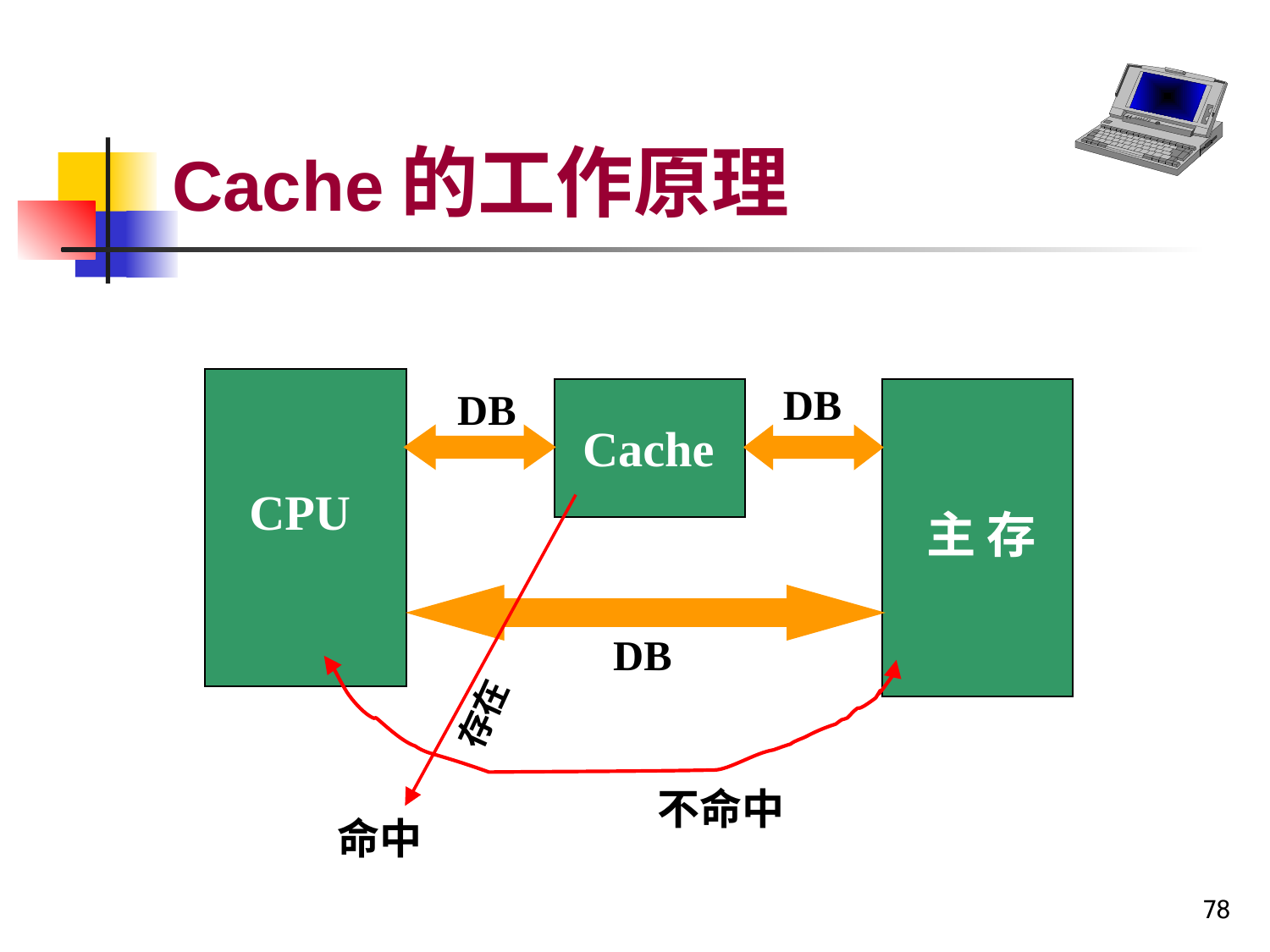

# Cache的工作原理

DB
DB

Cache

CPU

主 存

DB

存在
不命中
命中
78